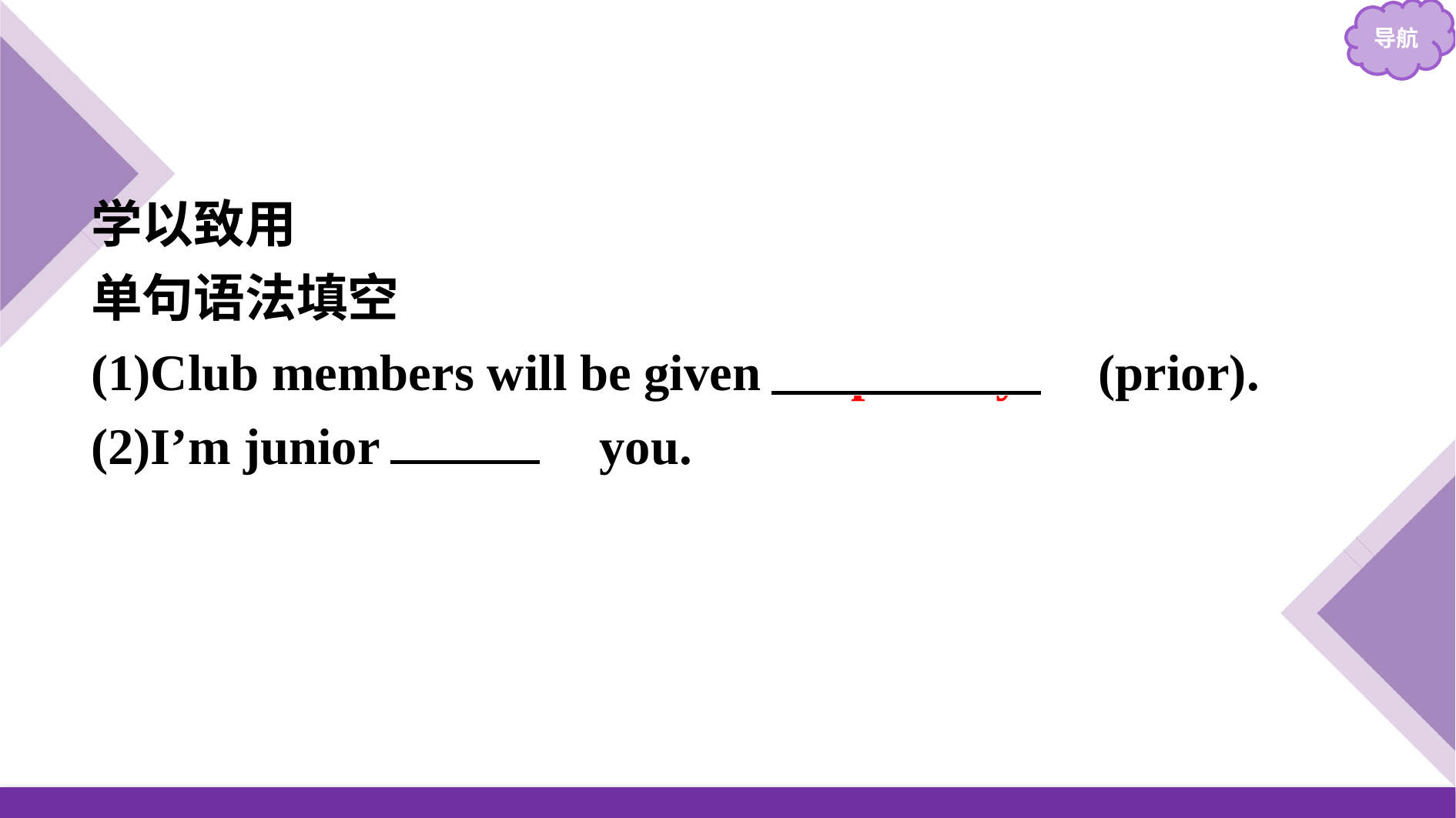

学以致用
单句语法填空
(1)Club members will be given 　priority　(prior).
(2)I’m junior 　to　 you.